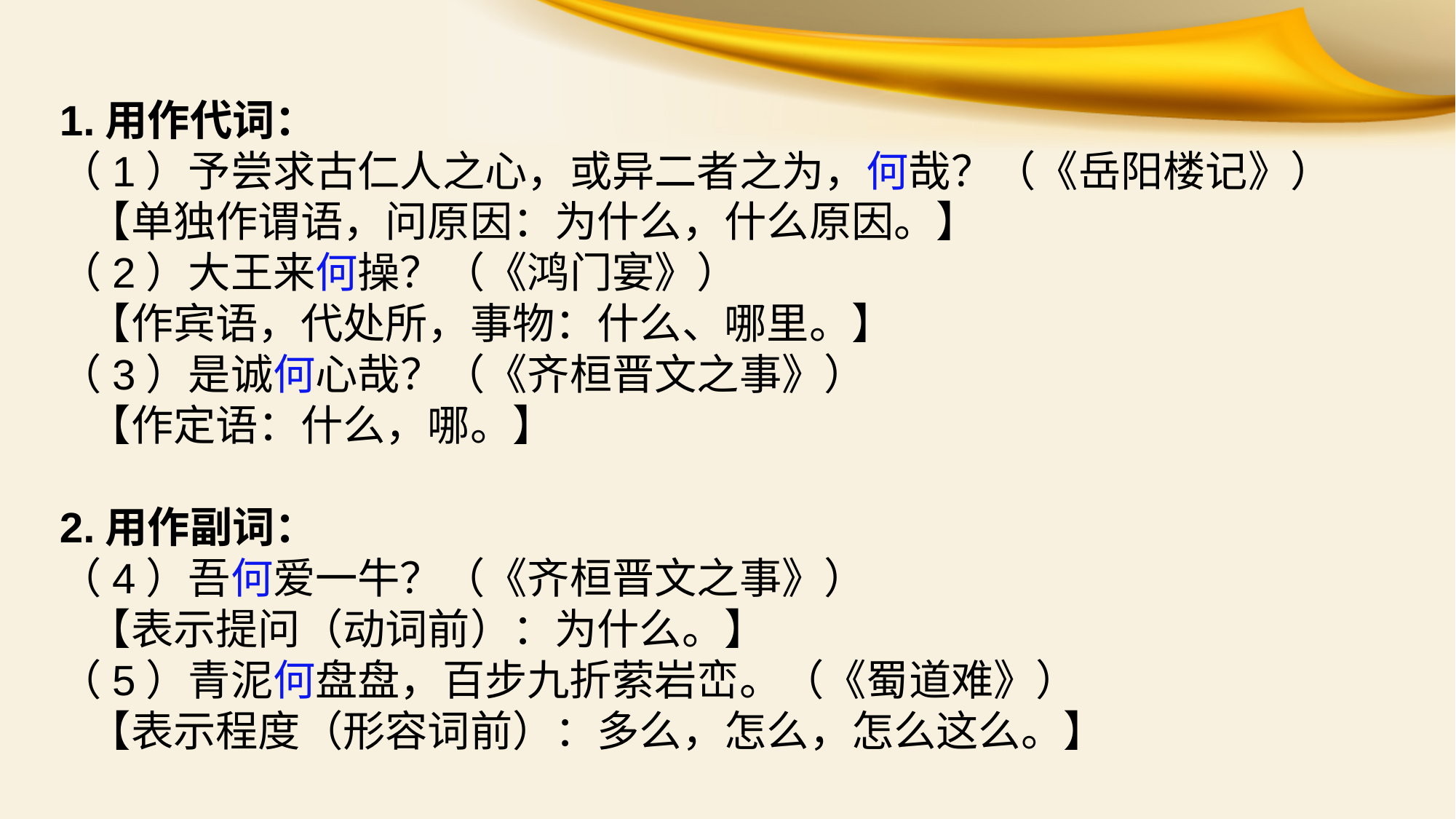

1.用作代词：
（1）予尝求古仁人之心，或异二者之为，何哉？（《岳阳楼记》）
  【单独作谓语，问原因：为什么，什么原因。】
（2）大王来何操？（《鸿门宴》）
  【作宾语，代处所，事物：什么、哪里。】
（3）是诚何心哉？（《齐桓晋文之事》）
  【作定语：什么，哪。】

2.用作副词：
（4）吾何爱一牛？（《齐桓晋文之事》）
  【表示提问（动词前）：为什么。】
（5）青泥何盘盘，百步九折萦岩峦。（《蜀道难》）
  【表示程度（形容词前）：多么，怎么，怎么这么。】